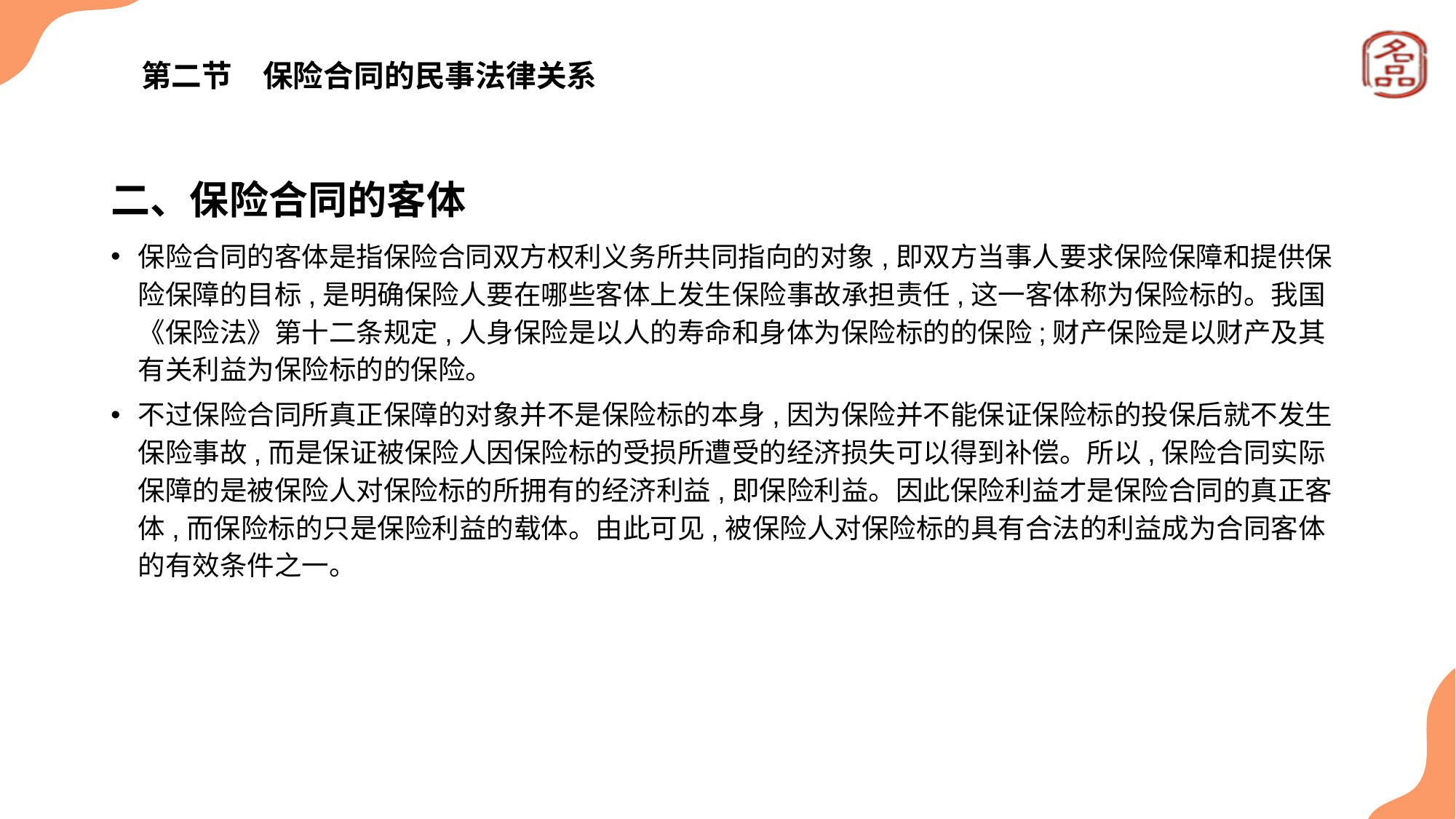

# 第二节　保险合同的民事法律关系
二、保险合同的客体
保险合同的客体是指保险合同双方权利义务所共同指向的对象,即双方当事人要求保险保障和提供保险保障的目标,是明确保险人要在哪些客体上发生保险事故承担责任,这一客体称为保险标的。我国《保险法》第十二条规定,人身保险是以人的寿命和身体为保险标的的保险;财产保险是以财产及其有关利益为保险标的的保险。
不过保险合同所真正保障的对象并不是保险标的本身,因为保险并不能保证保险标的投保后就不发生保险事故,而是保证被保险人因保险标的受损所遭受的经济损失可以得到补偿。所以,保险合同实际保障的是被保险人对保险标的所拥有的经济利益,即保险利益。因此保险利益才是保险合同的真正客体,而保险标的只是保险利益的载体。由此可见,被保险人对保险标的具有合法的利益成为合同客体的有效条件之一。